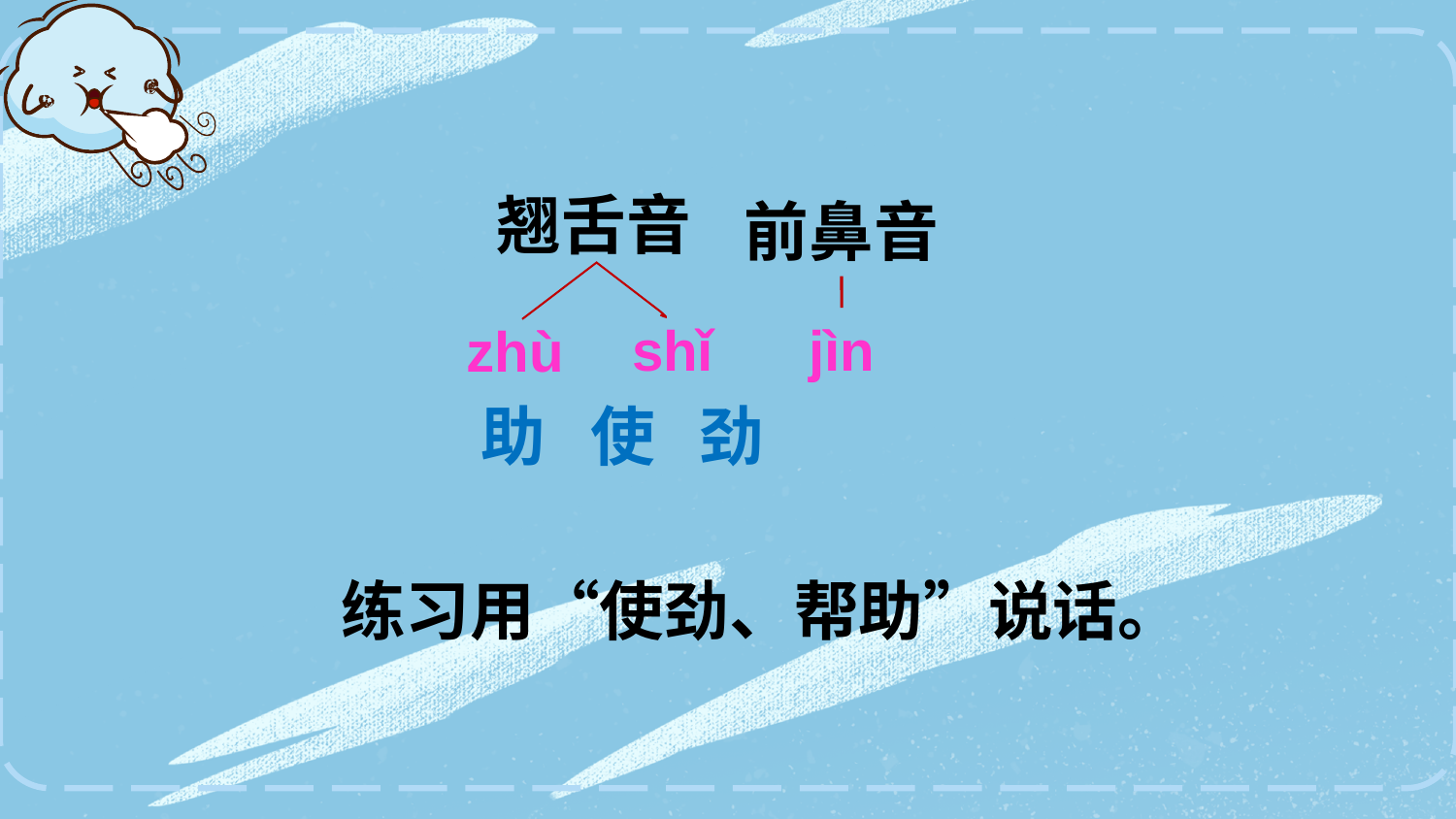

翘舌音
前鼻音

shǐ
jìn
zhù
助   使   劲
练习用“使劲、帮助”说话。